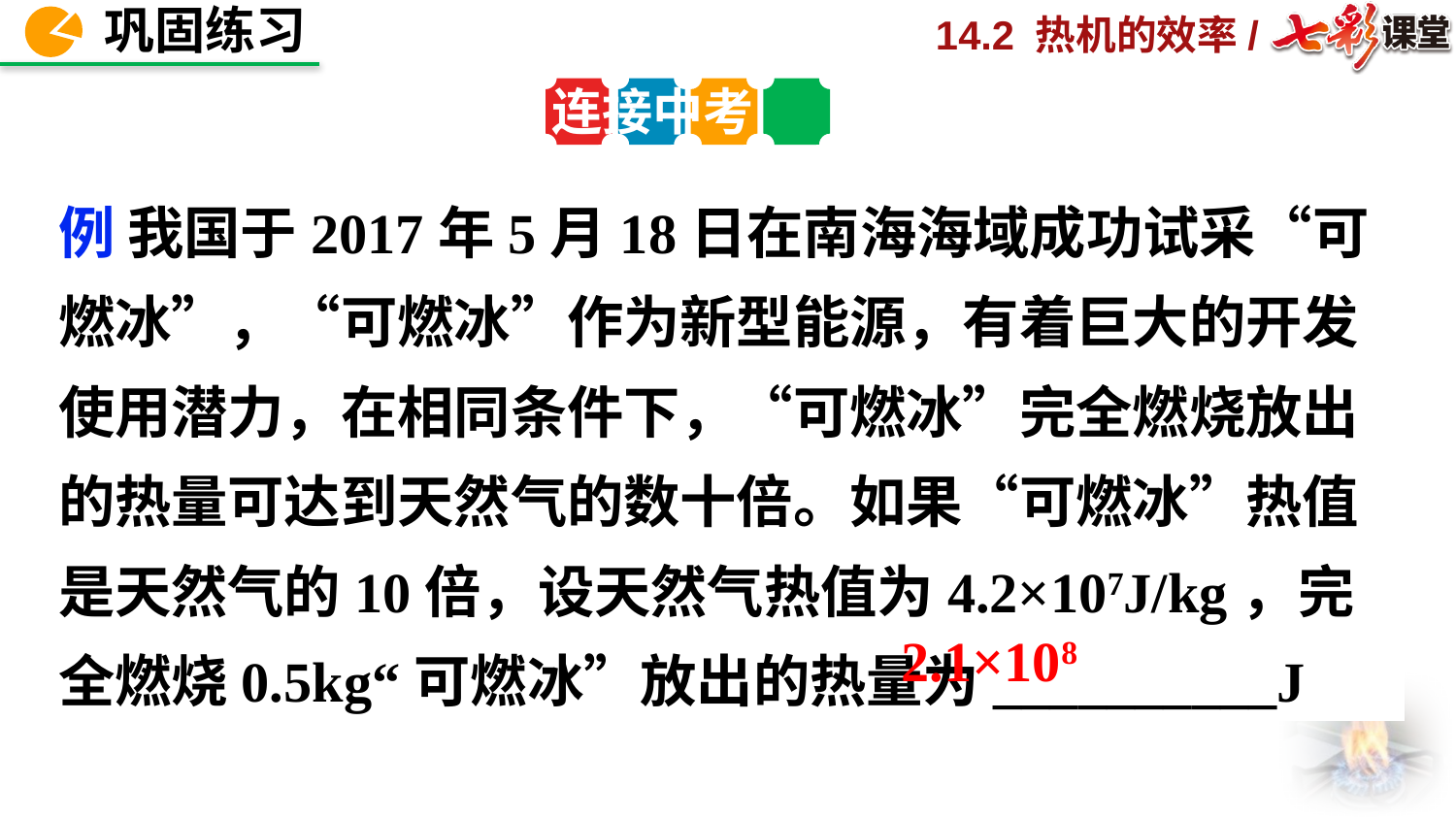

连接中考

例 我国于2017年5月18日在南海海域成功试采“可燃冰”，“可燃冰”作为新型能源，有着巨大的开发使用潜力，在相同条件下，“可燃冰”完全燃烧放出的热量可达到天然气的数十倍。如果“可燃冰”热值是天然气的10倍，设天然气热值为4.2×107J/kg，完全燃烧0.5kg“可燃冰”放出的热量为__________J
2.1×108